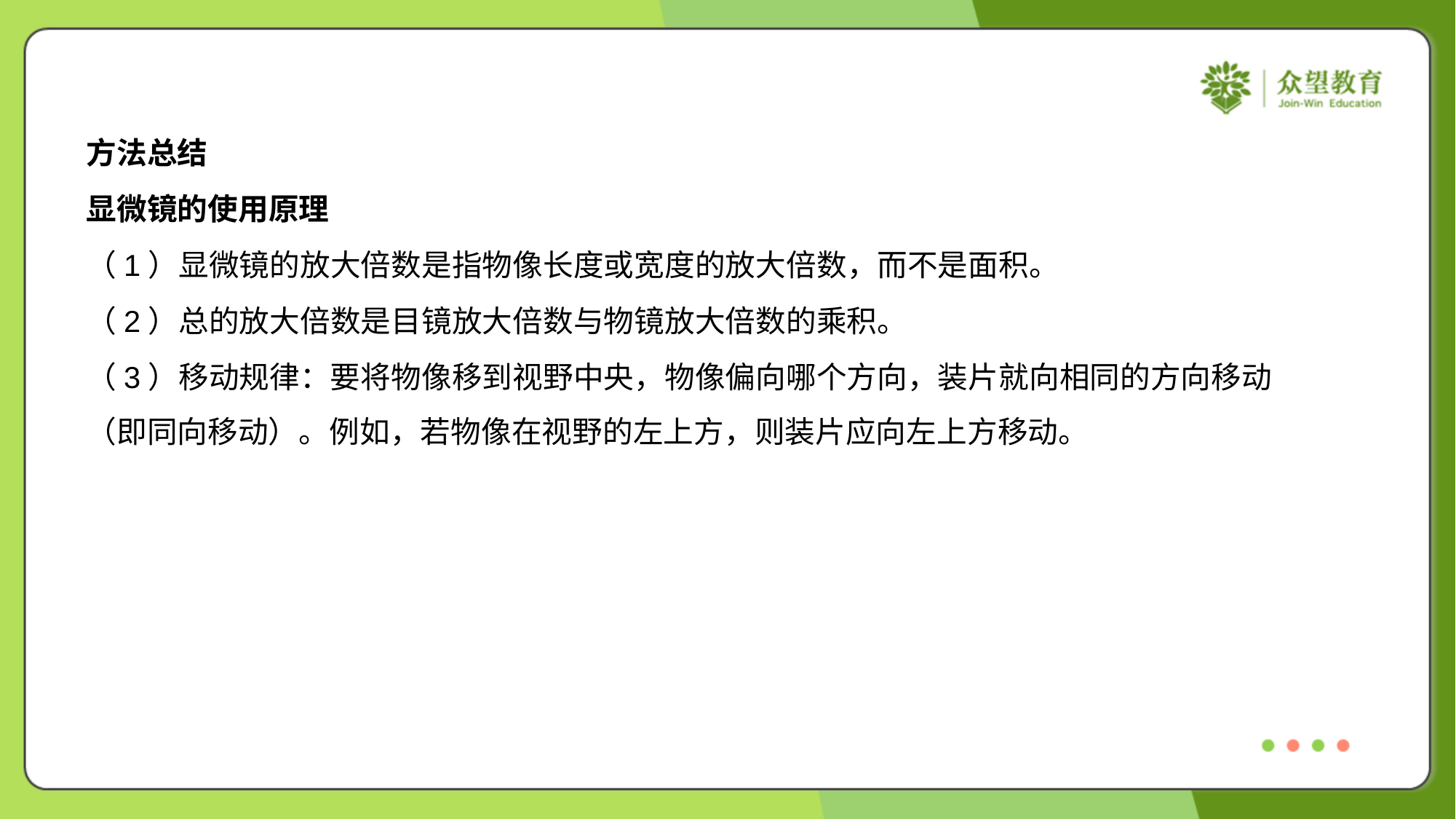

方法总结
显微镜的使用原理
（1）显微镜的放大倍数是指物像长度或宽度的放大倍数，而不是面积。
（2）总的放大倍数是目镜放大倍数与物镜放大倍数的乘积。
（3）移动规律：要将物像移到视野中央，物像偏向哪个方向，装片就向相同的方向移动
（即同向移动）。例如，若物像在视野的左上方，则装片应向左上方移动。